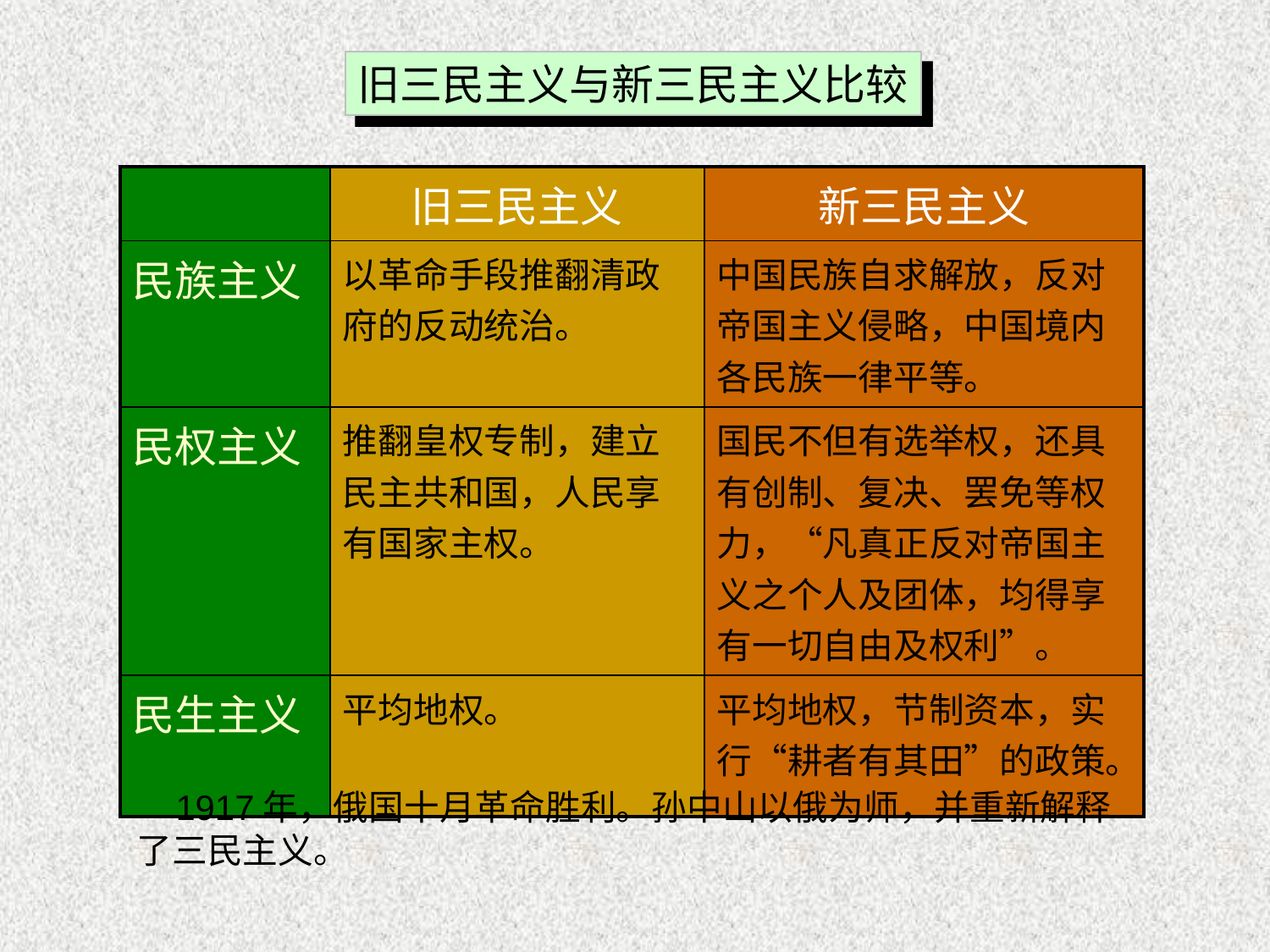

旧三民主义与新三民主义比较
|  | 旧三民主义 | 新三民主义 |
| --- | --- | --- |
| 民族主义 | 以革命手段推翻清政府的反动统治。 | 中国民族自求解放，反对帝国主义侵略，中国境内各民族一律平等。 |
| 民权主义 | 推翻皇权专制，建立民主共和国，人民享有国家主权。 | 国民不但有选举权，还具有创制、复决、罢免等权力，“凡真正反对帝国主义之个人及团体，均得享有一切自由及权利”。 |
| 民生主义 | 平均地权。 | 平均地权，节制资本，实行“耕者有其田”的政策。 |
    1917年，俄国十月革命胜利。孙中山以俄为师，并重新解释了三民主义。